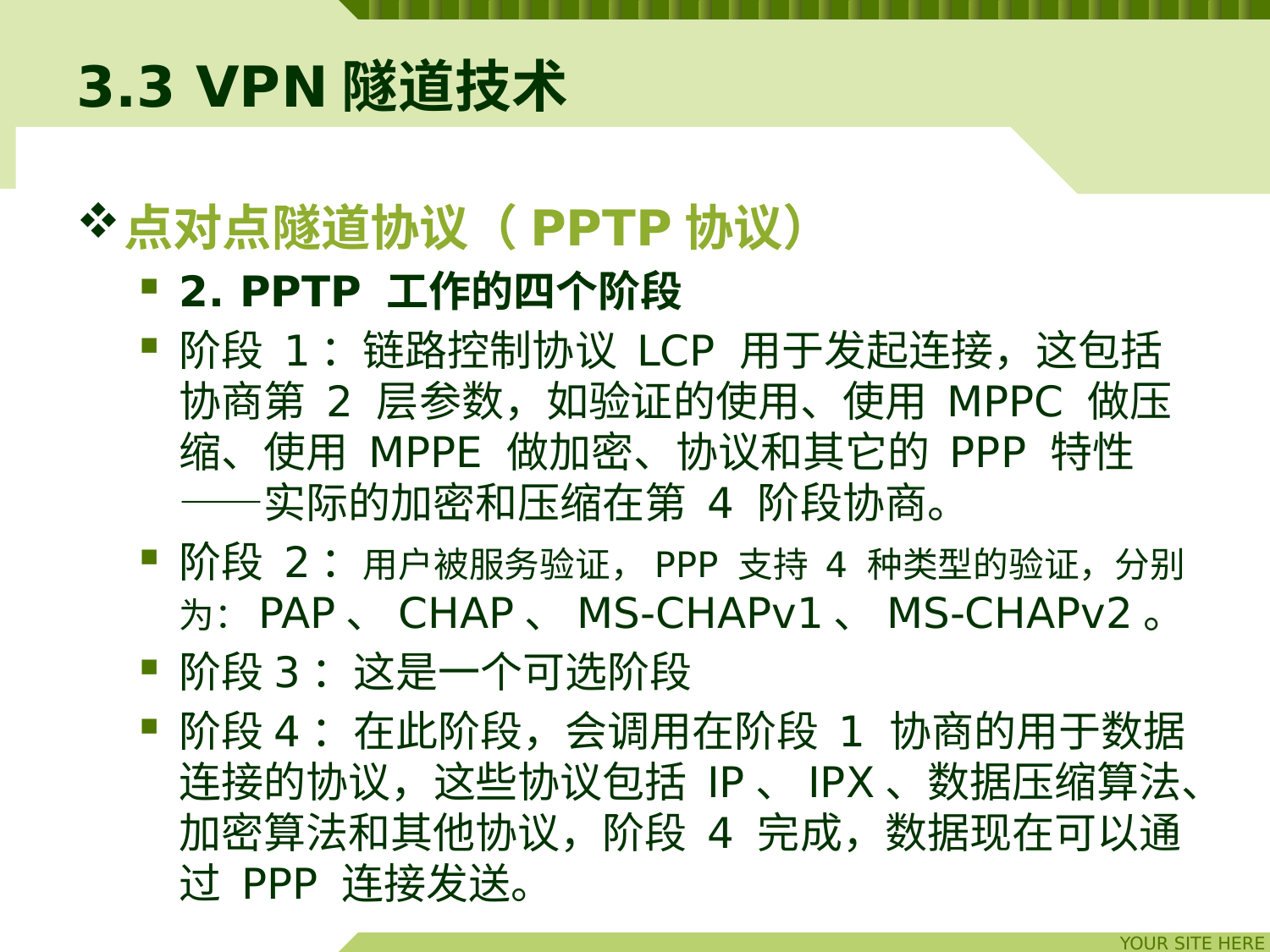

# 3.3 VPN隧道技术
点对点隧道协议（PPTP协议）
2. PPTP 工作的四个阶段
阶段 1：链路控制协议 LCP 用于发起连接，这包括协商第 2 层参数，如验证的使用、使用 MPPC 做压缩、使用 MPPE 做加密、协议和其它的 PPP 特性——实际的加密和压缩在第 4 阶段协商。
阶段 2：用户被服务验证，PPP 支持 4 种类型的验证，分别为：PAP、CHAP、MS-CHAPv1、MS-CHAPv2。
阶段3：这是一个可选阶段
阶段4：在此阶段，会调用在阶段 1 协商的用于数据连接的协议，这些协议包括 IP、IPX、数据压缩算法、加密算法和其他协议，阶段 4 完成，数据现在可以通过 PPP 连接发送。